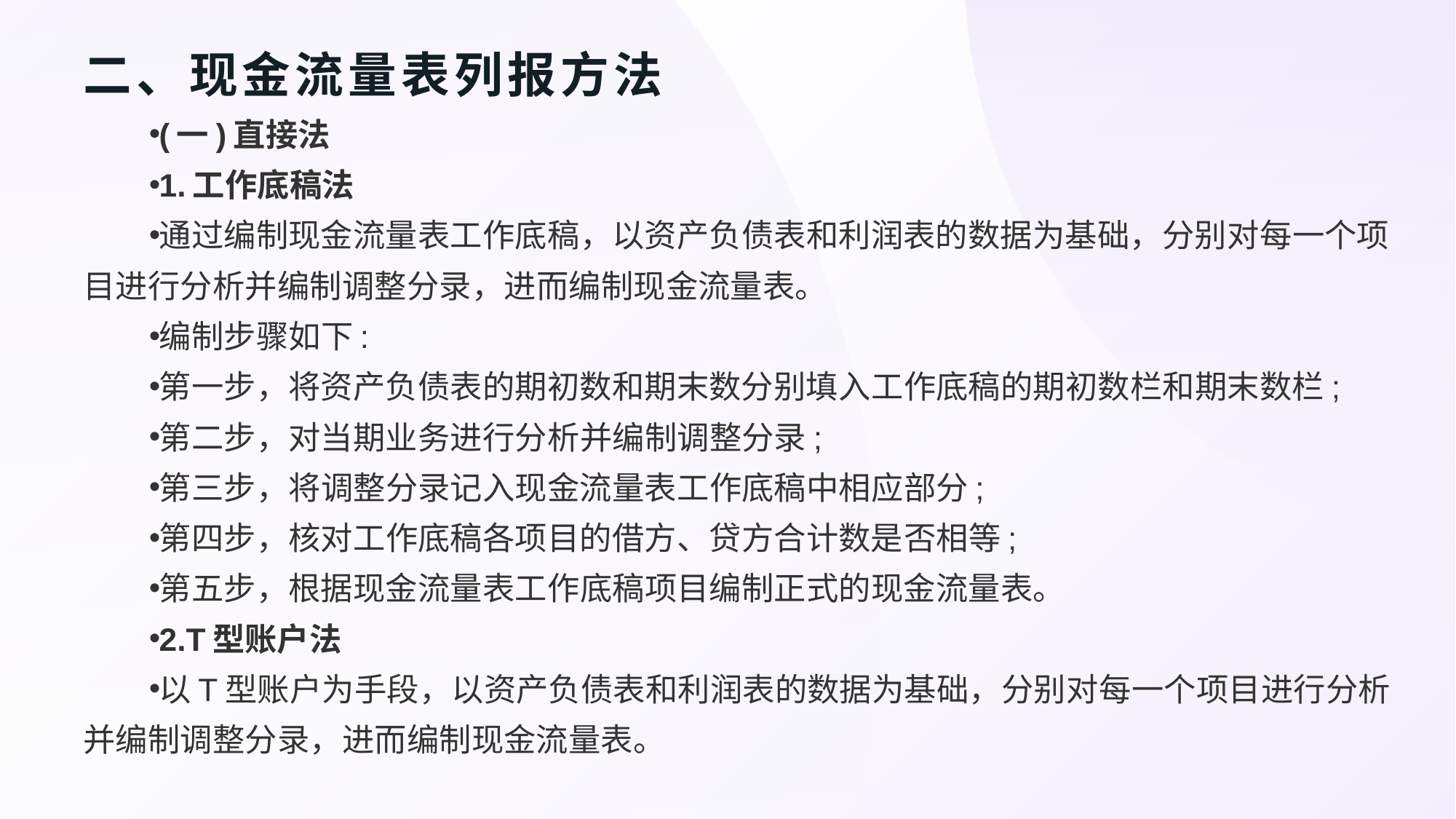

# 二、现金流量表列报方法
(一)直接法
1.工作底稿法
通过编制现金流量表工作底稿，以资产负债表和利润表的数据为基础，分别对每一个项目进行分析并编制调整分录，进而编制现金流量表。
编制步骤如下:
第一步，将资产负债表的期初数和期末数分别填入工作底稿的期初数栏和期末数栏;
第二步，对当期业务进行分析并编制调整分录;
第三步，将调整分录记入现金流量表工作底稿中相应部分;
第四步，核对工作底稿各项目的借方、贷方合计数是否相等;
第五步，根据现金流量表工作底稿项目编制正式的现金流量表。
2.T型账户法
以T型账户为手段，以资产负债表和利润表的数据为基础，分别对每一个项目进行分析并编制调整分录，进而编制现金流量表。